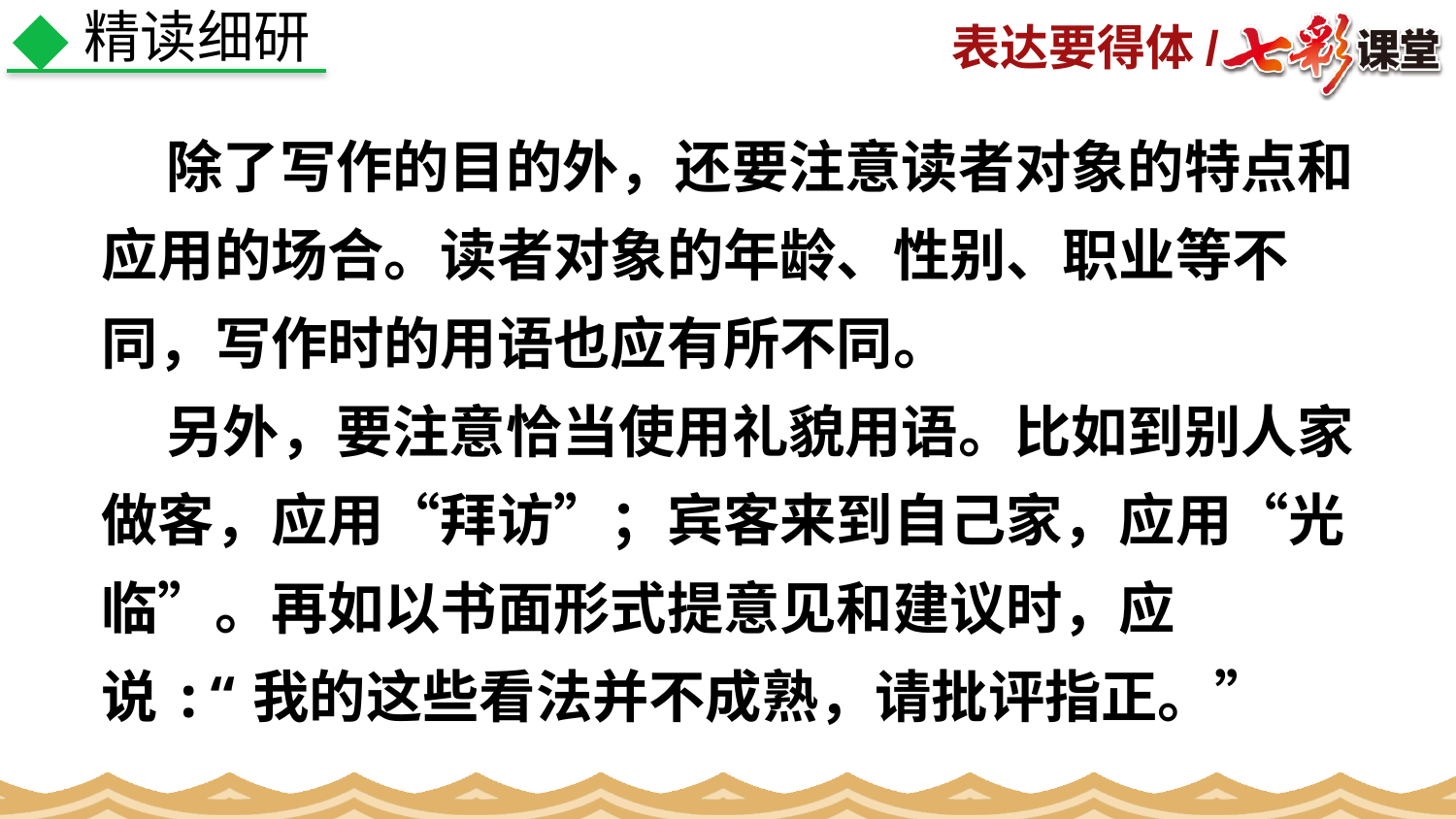

精读细研

    除了写作的目的外，还要注意读者对象的特点和应用的场合。读者对象的年龄、性别、职业等不同，写作时的用语也应有所不同。
    另外，要注意恰当使用礼貌用语。比如到别人家做客，应用“拜访”；宾客来到自己家，应用“光临”。再如以书面形式提意见和建议时，应说:“我的这些看法并不成熟，请批评指正。”